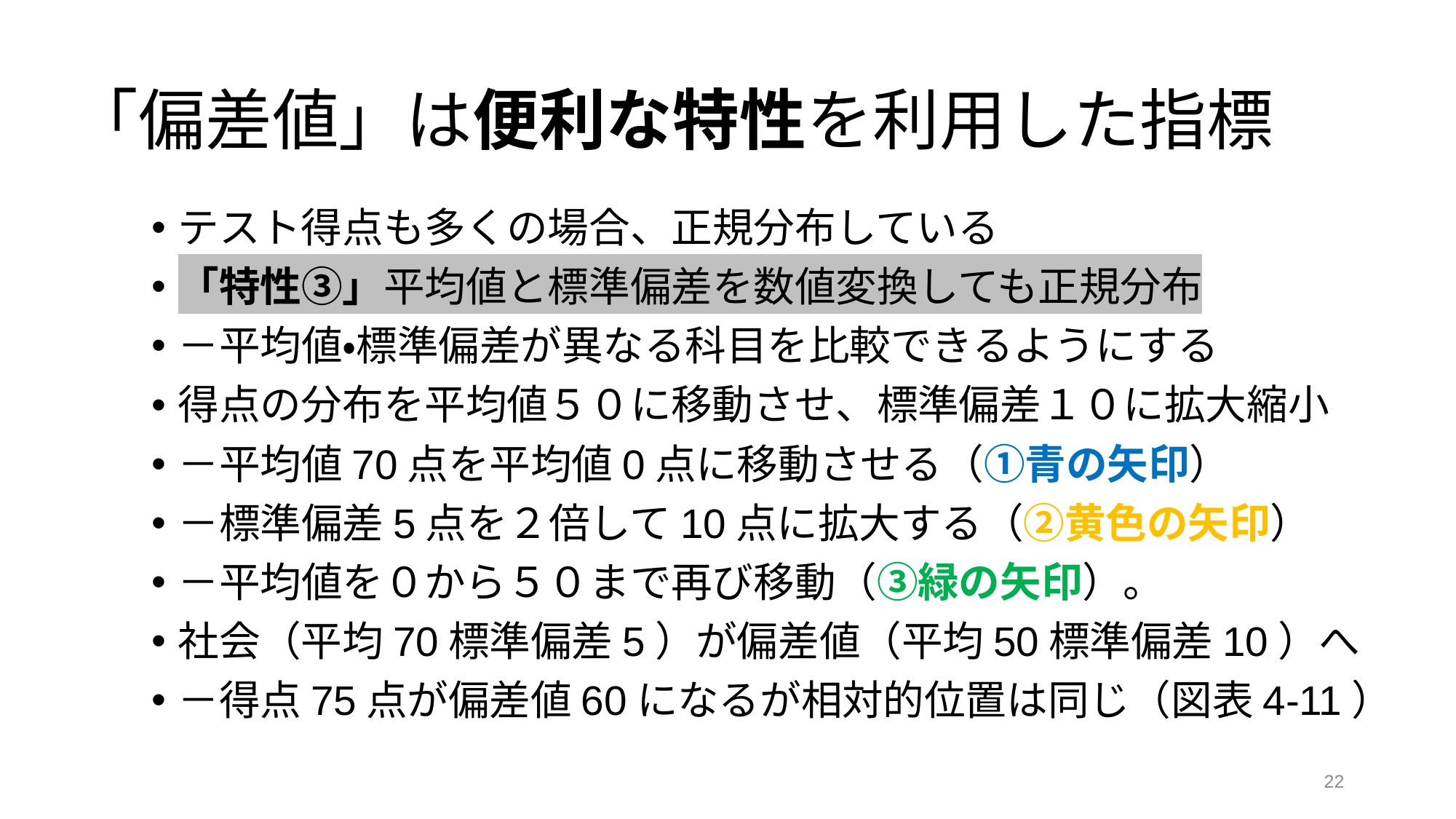

# 「偏差値」は便利な特性を利用した指標
テスト得点も多くの場合、正規分布している
「特性③」平均値と標準偏差を数値変換しても正規分布
－平均値・標準偏差が異なる科目を比較できるようにする
得点の分布を平均値５０に移動させ、標準偏差１０に拡大縮小
－平均値70点を平均値0点に移動させる（①青の矢印）
－標準偏差5点を２倍して10点に拡大する（②黄色の矢印）
－平均値を０から５０まで再び移動（③緑の矢印）。
社会（平均70標準偏差5）が偏差値（平均50標準偏差10）へ
－得点75点が偏差値60になるが相対的位置は同じ（図表4-11）
22